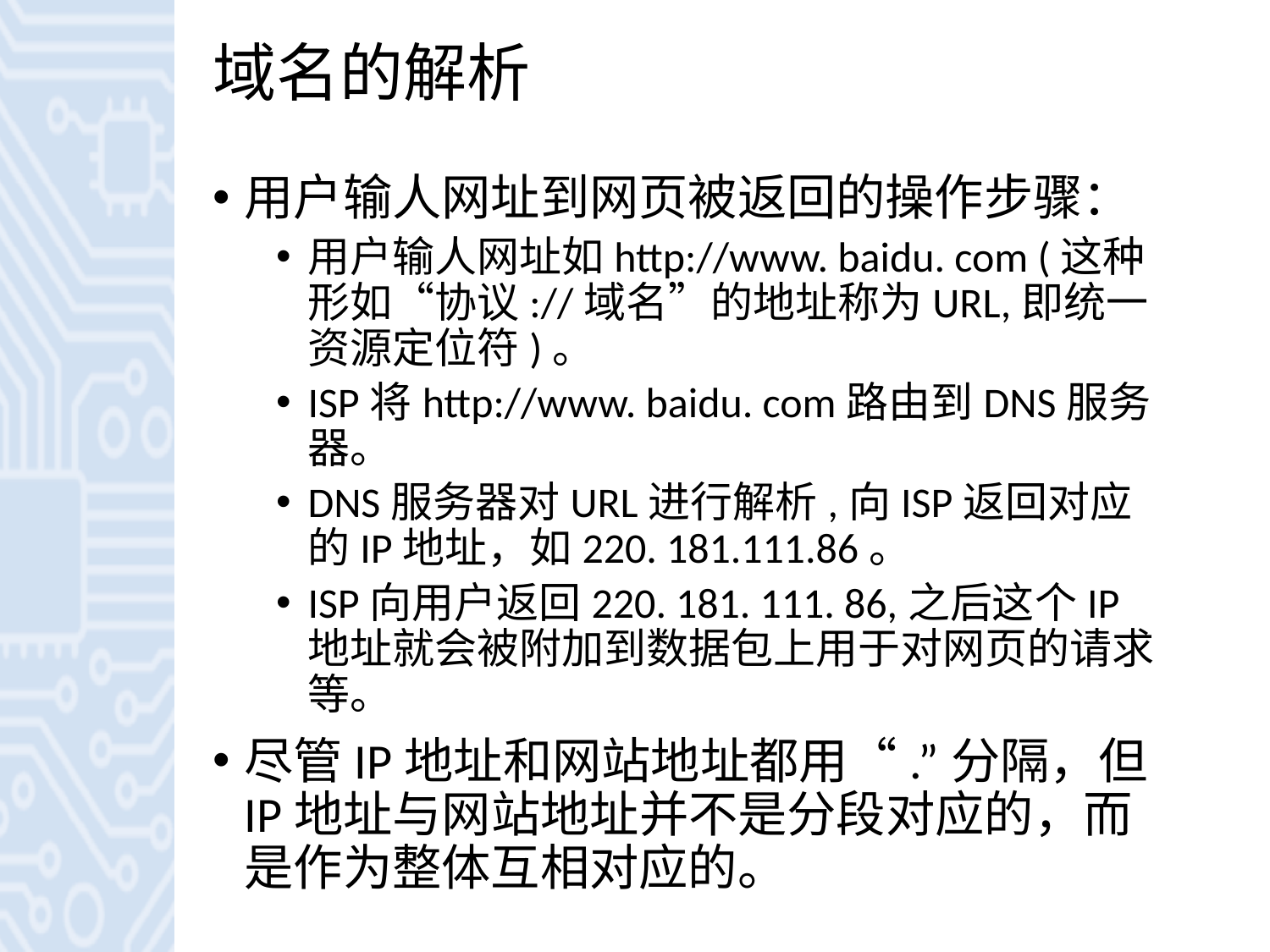

# 域名的解析
用户输人网址到网页被返回的操作步骤：
用户输人网址如http://www. baidu. com (这种形如“协议://域名”的地址称为URL,即统一资源定位符)。
ISP将http://www. baidu. com路由到DNS服务器。
DNS服务器对URL进行解析,向ISP返回对应的IP地址，如220. 181.111.86。
ISP向用户返回220. 181. 111. 86,之后这个IP地址就会被附加到数据包上用于对网页的请求等。
尽管IP地址和网站地址都用“.”分隔，但IP地址与网站地址并不是分段对应的，而是作为整体互相对应的。